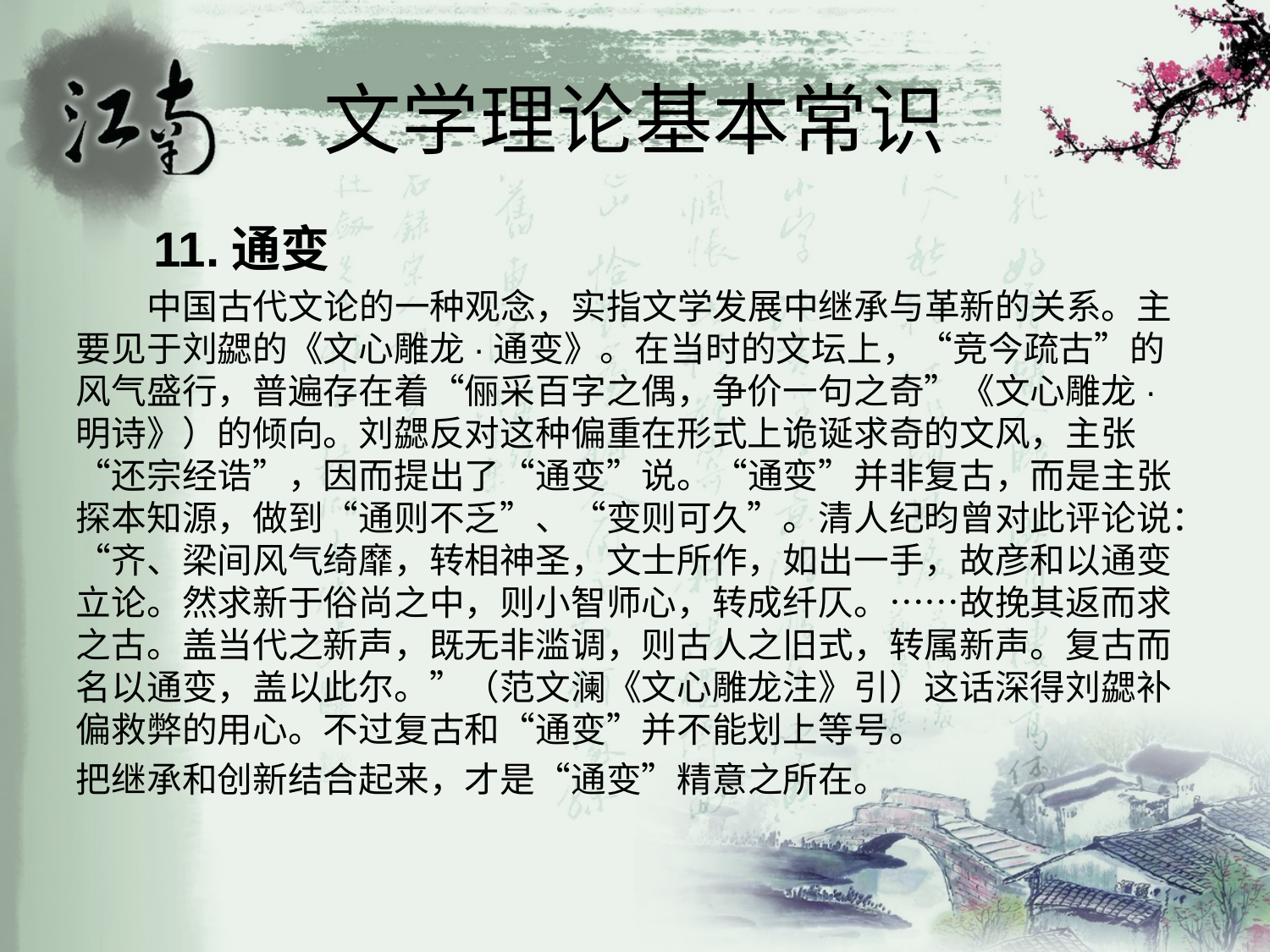

# 文学理论基本常识
        11.通变
        中国古代文论的一种观念，实指文学发展中继承与革新的关系。主要见于刘勰的《文心雕龙·通变》。在当时的文坛上，“竞今疏古”的风气盛行，普遍存在着“俪采百字之偶，争价一句之奇”《文心雕龙·明诗》）的倾向。刘勰反对这种偏重在形式上诡诞求奇的文风，主张“还宗经诰”，因而提出了“通变”说。“通变”并非复古，而是主张探本知源，做到“通则不乏”、“变则可久”。清人纪昀曾对此评论说：“齐、梁间风气绮靡，转相神圣，文士所作，如出一手，故彦和以通变立论。然求新于俗尚之中，则小智师心，转成纤仄。……故挽其返而求之古。盖当代之新声，既无非滥调，则古人之旧式，转属新声。复古而名以通变，盖以此尔。”（范文澜《文心雕龙注》引）这话深得刘勰补偏救弊的用心。不过复古和“通变”并不能划上等号。
把继承和创新结合起来，才是“通变”精意之所在。